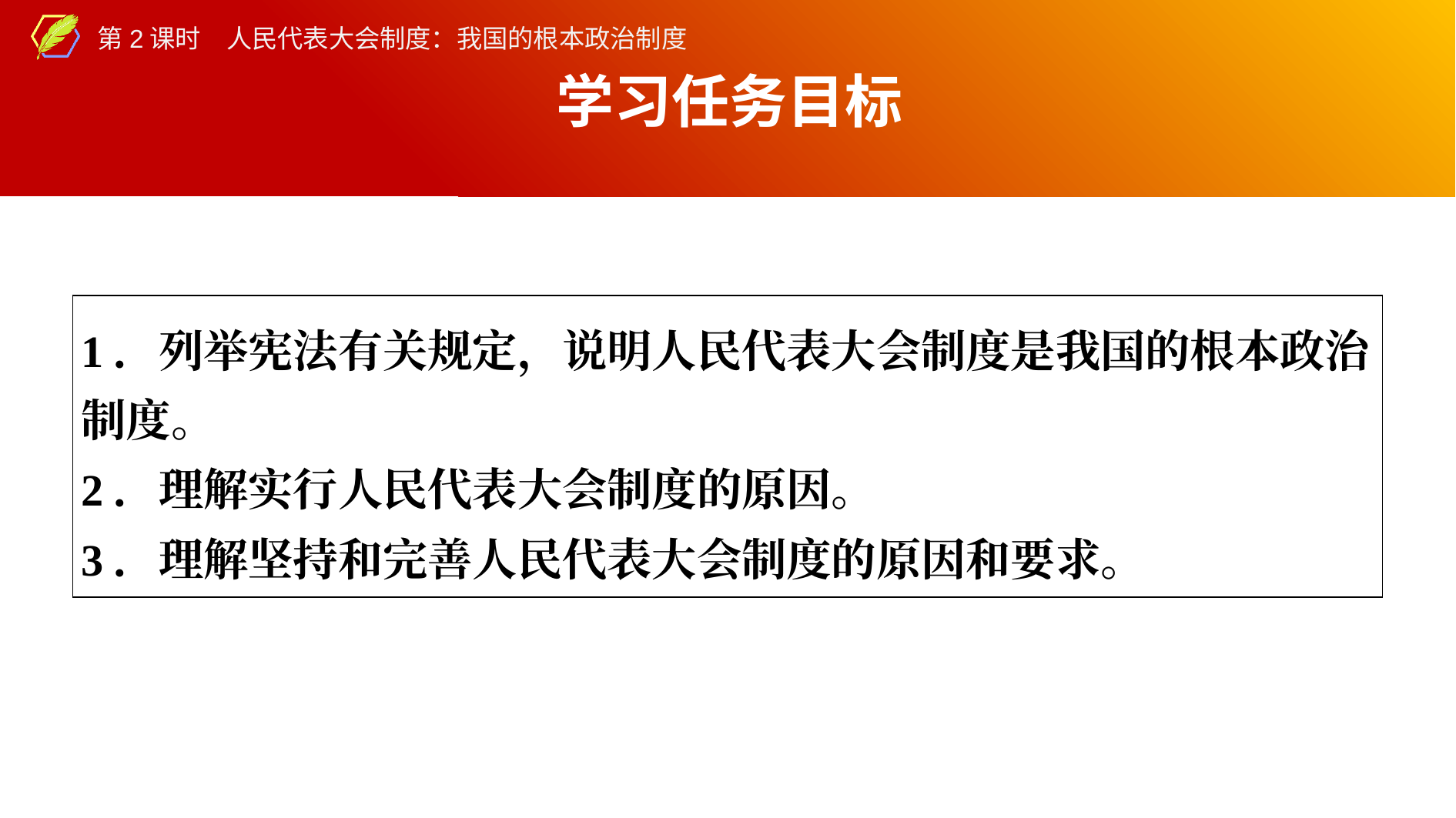

学习任务目标
| 1．列举宪法有关规定，说明人民代表大会制度是我国的根本政治制度。 2．理解实行人民代表大会制度的原因。 3．理解坚持和完善人民代表大会制度的原因和要求。 |
| --- |